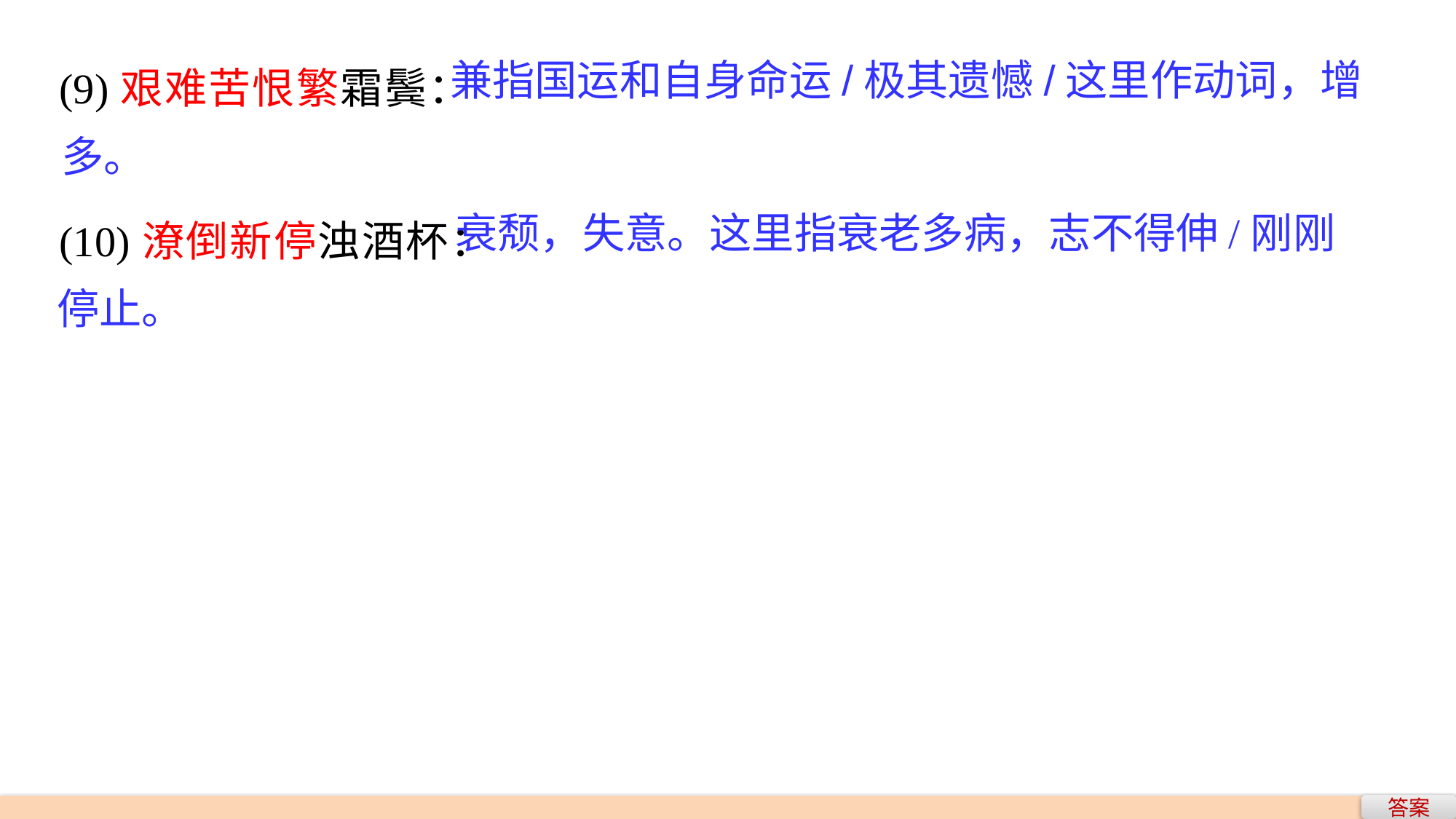

兼指国运和自身命运/极其遗憾/这里作动词，增多。
(9)艰难苦恨繁霜鬓：
(10)潦倒新停浊酒杯：
                                         衰颓，失意。这里指衰老多病，志不得伸/刚刚停止。
答案